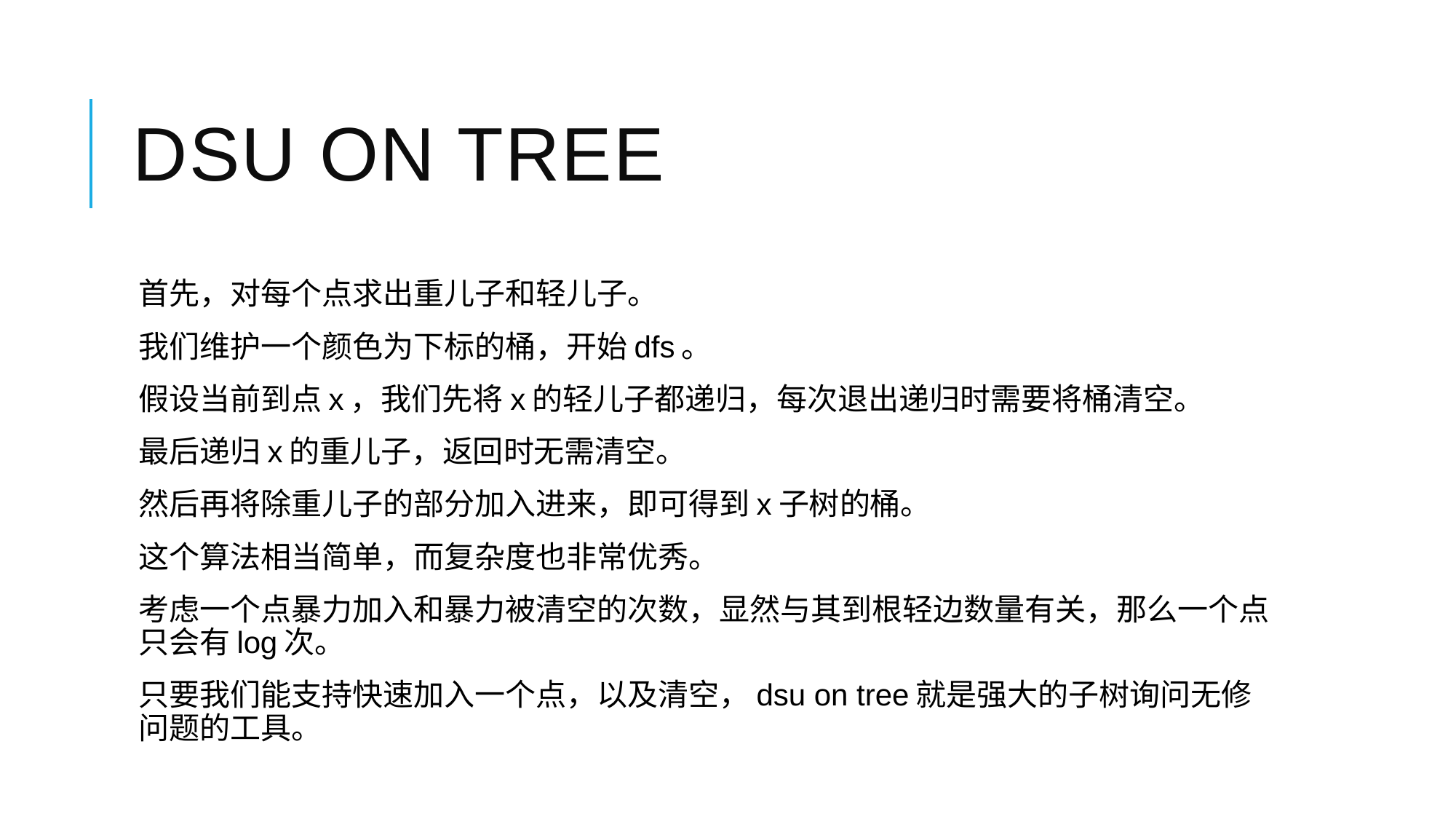

# Dsu on tree
首先，对每个点求出重儿子和轻儿子。
我们维护一个颜色为下标的桶，开始dfs。
假设当前到点x，我们先将x的轻儿子都递归，每次退出递归时需要将桶清空。
最后递归x的重儿子，返回时无需清空。
然后再将除重儿子的部分加入进来，即可得到x子树的桶。
这个算法相当简单，而复杂度也非常优秀。
考虑一个点暴力加入和暴力被清空的次数，显然与其到根轻边数量有关，那么一个点只会有log次。
只要我们能支持快速加入一个点，以及清空，dsu on tree就是强大的子树询问无修问题的工具。